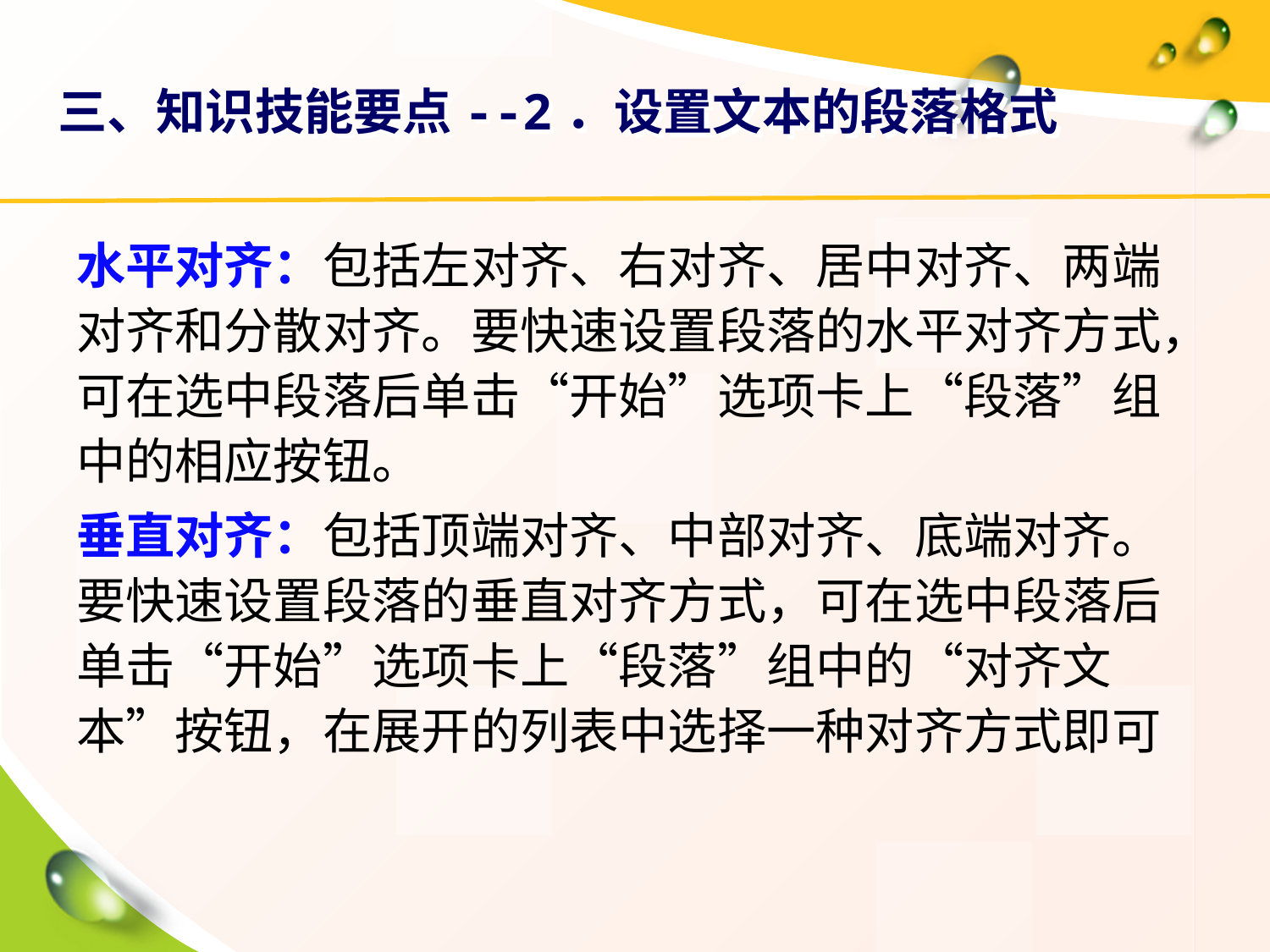

# 三、知识技能要点--2．设置文本的段落格式
水平对齐：包括左对齐、右对齐、居中对齐、两端对齐和分散对齐。要快速设置段落的水平对齐方式，可在选中段落后单击“开始”选项卡上“段落”组中的相应按钮。
垂直对齐：包括顶端对齐、中部对齐、底端对齐。要快速设置段落的垂直对齐方式，可在选中段落后单击“开始”选项卡上“段落”组中的“对齐文本”按钮，在展开的列表中选择一种对齐方式即可